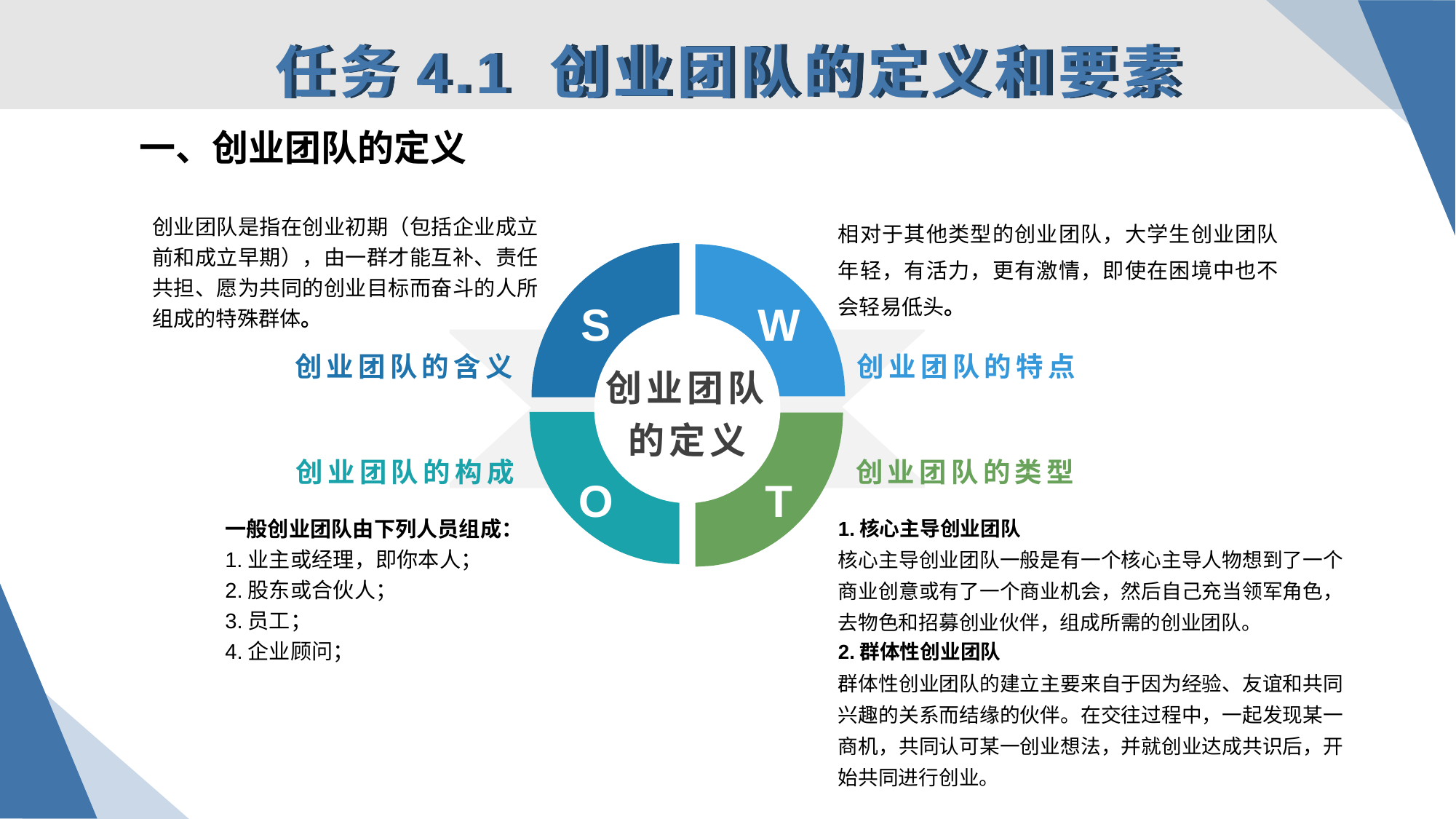

任务4.1 创业团队的定义和要素
一、创业团队的定义
创业团队是指在创业初期（包括企业成立前和成立早期），由一群才能互补、责任共担、愿为共同的创业目标而奋斗的人所组成的特殊群体。
相对于其他类型的创业团队，大学生创业团队年轻，有活力，更有激情，即使在困境中也不会轻易低头。

S
W

创业团队的含义
创业团队的特点
创业团队的定义

创业团队的类型
创业团队的构成
O
T
一般创业团队由下列人员组成：
1.业主或经理，即你本人；
2.股东或合伙人；
3.员工；
4.企业顾问；
1.核心主导创业团队
核心主导创业团队一般是有一个核心主导人物想到了一个商业创意或有了一个商业机会，然后自己充当领军角色，去物色和招募创业伙伴，组成所需的创业团队。
2.群体性创业团队
群体性创业团队的建立主要来自于因为经验、友谊和共同兴趣的关系而结缘的伙伴。在交往过程中，一起发现某一商机，共同认可某一创业想法，并就创业达成共识后，开始共同进行创业。